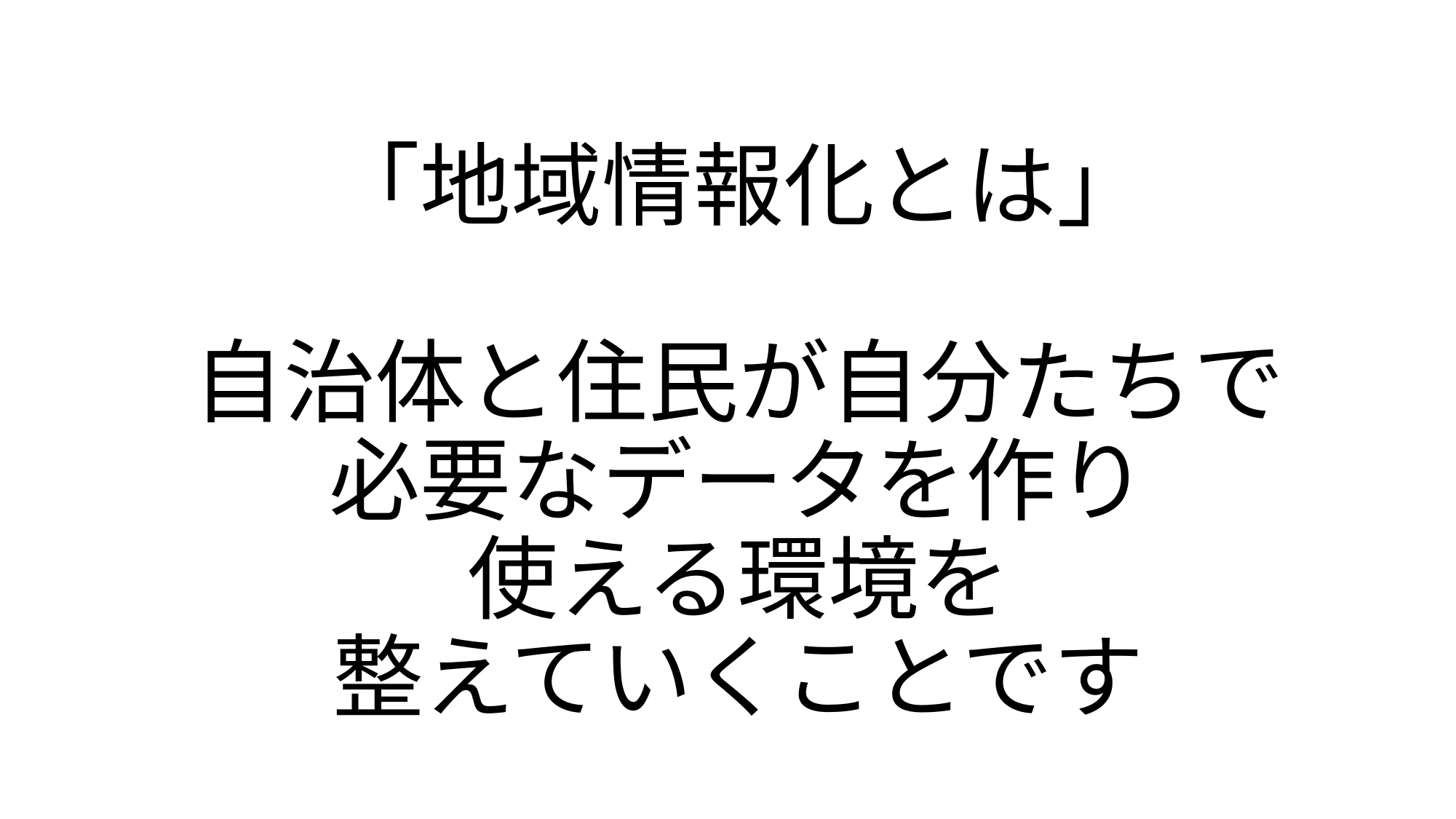

#
「地域情報化とは」
自治体と住民が自分たちで
必要なデータを作り
使える環境を
整えていくことです